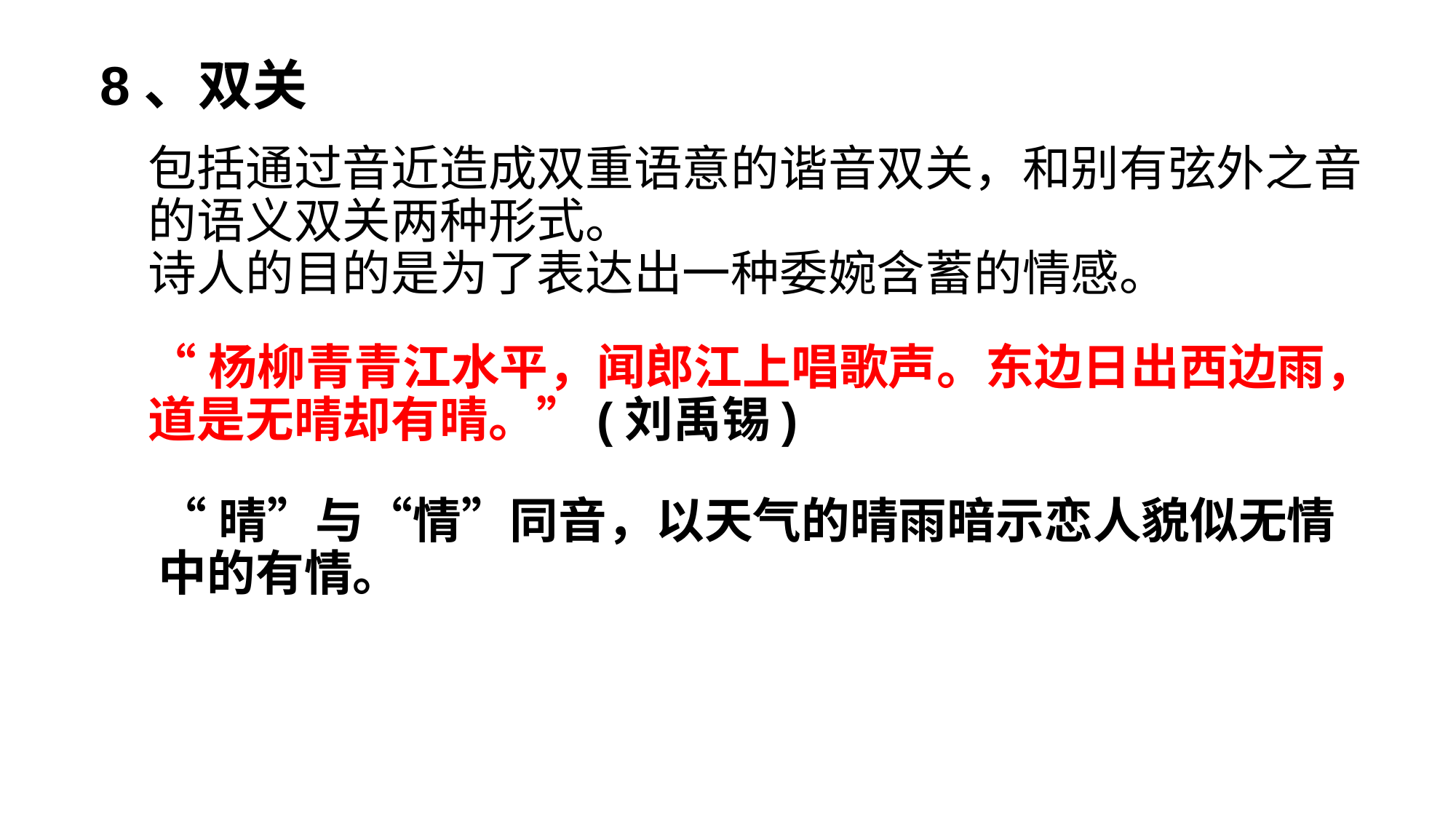

8、双关
包括通过音近造成双重语意的谐音双关，和别有弦外之音的语义双关两种形式。
诗人的目的是为了表达出一种委婉含蓄的情感。
“杨柳青青江水平，闻郎江上唱歌声。东边日出西边雨，道是无晴却有晴。”(刘禹锡)
“晴”与“情”同音，以天气的晴雨暗示恋人貌似无情中的有情。